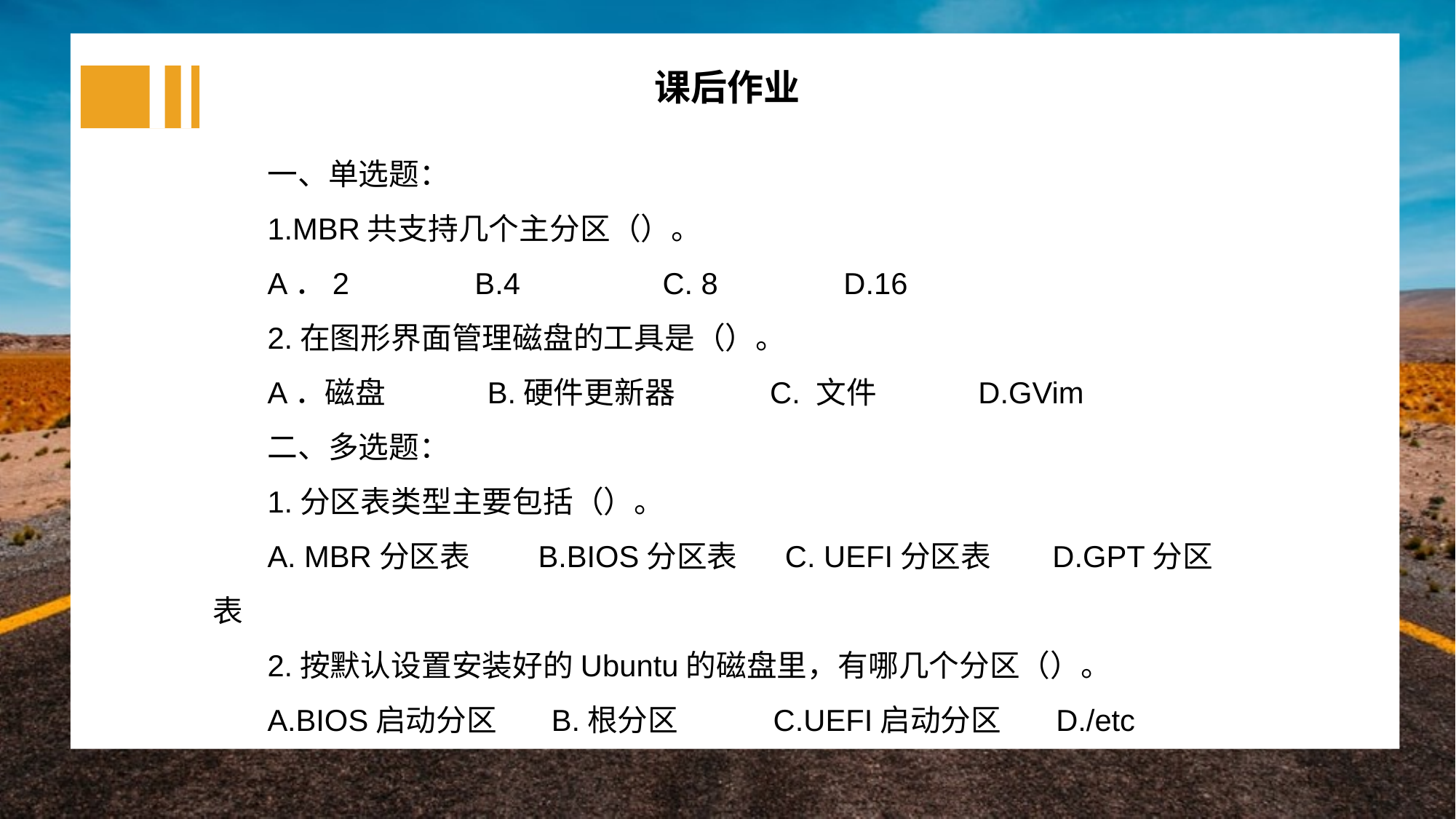

课后作业

一、单选题：
1.MBR共支持几个主分区（）。
A．2               B.4                 C. 8               D.16
2.在图形界面管理磁盘的工具是（）。
A．磁盘              B.硬件更新器             C. 文件              D.GVim
二、多选题：
1.分区表类型主要包括（）。
A. MBR分区表         B.BIOS分区表      C. UEFI分区表        D.GPT分区表
2.按默认设置安装好的Ubuntu的磁盘里，有哪几个分区（）。
A.BIOS启动分区       B.根分区             C.UEFI启动分区       D./etc